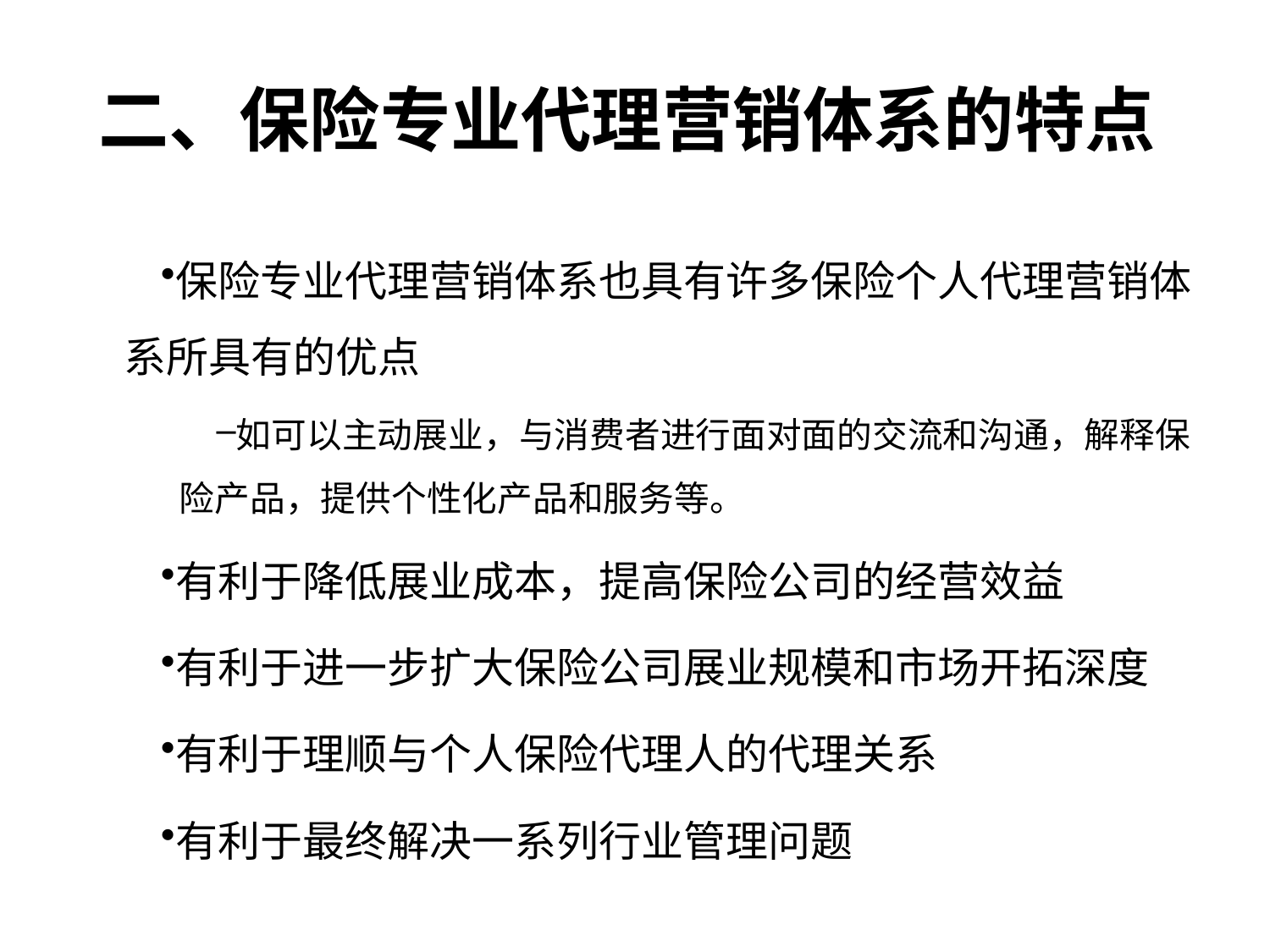

# 二、保险专业代理营销体系的特点
保险专业代理营销体系也具有许多保险个人代理营销体系所具有的优点
如可以主动展业，与消费者进行面对面的交流和沟通，解释保险产品，提供个性化产品和服务等。
有利于降低展业成本，提高保险公司的经营效益
有利于进一步扩大保险公司展业规模和市场开拓深度
有利于理顺与个人保险代理人的代理关系
有利于最终解决一系列行业管理问题